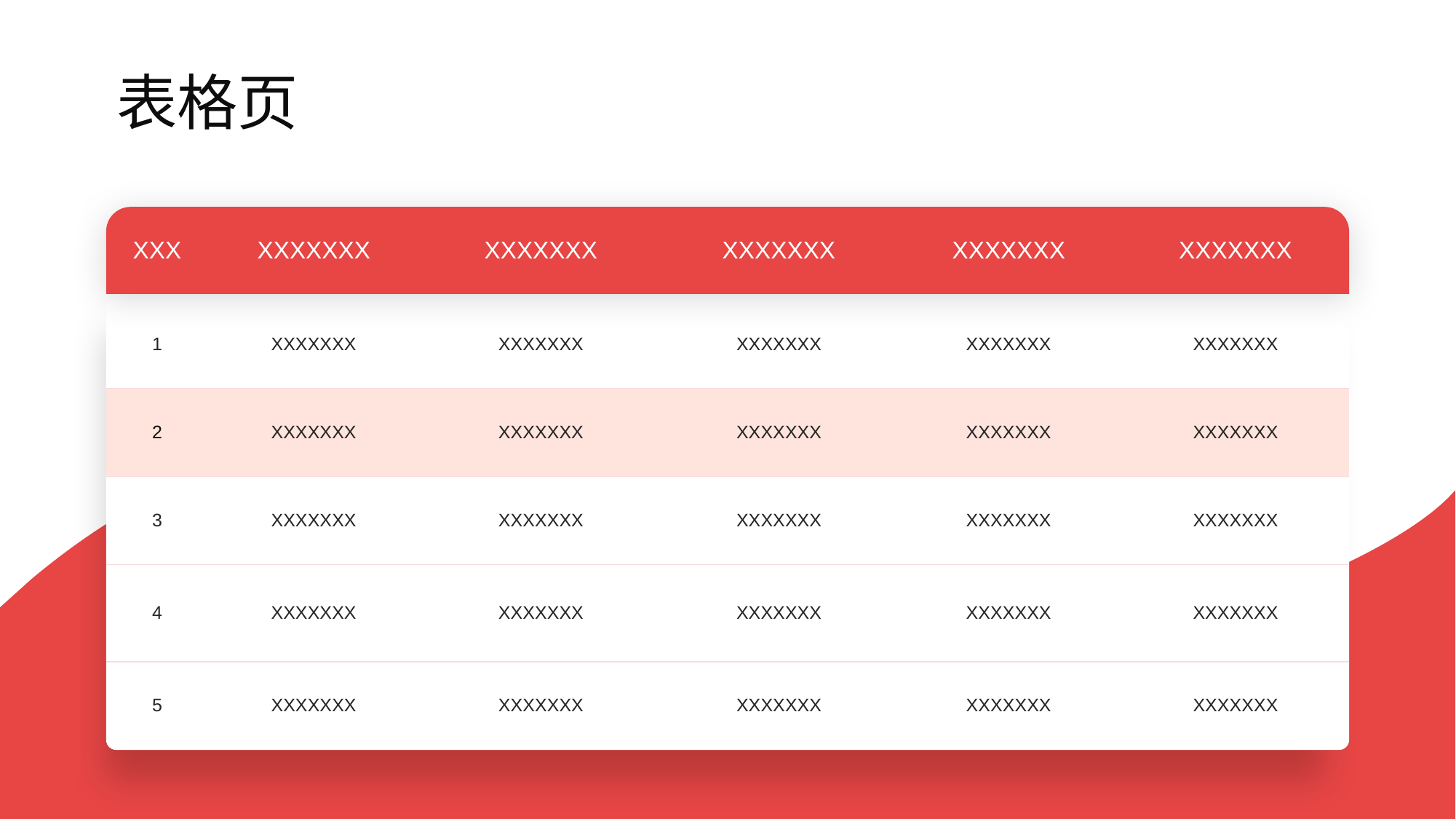

表格页

| XXX | XXXXXXX | XXXXXXX | XXXXXXX | XXXXXXX | XXXXXXX |
| --- | --- | --- | --- | --- | --- |

| 1 | XXXXXXX | XXXXXXX | XXXXXXX | XXXXXXX | XXXXXXX |
| --- | --- | --- | --- | --- | --- |
| 2 | XXXXXXX | XXXXXXX | XXXXXXX | XXXXXXX | XXXXXXX |
| 3 | XXXXXXX | XXXXXXX | XXXXXXX | XXXXXXX | XXXXXXX |
| 4 | XXXXXXX | XXXXXXX | XXXXXXX | XXXXXXX | XXXXXXX |
| 5 | XXXXXXX | XXXXXXX | XXXXXXX | XXXXXXX | XXXXXXX |